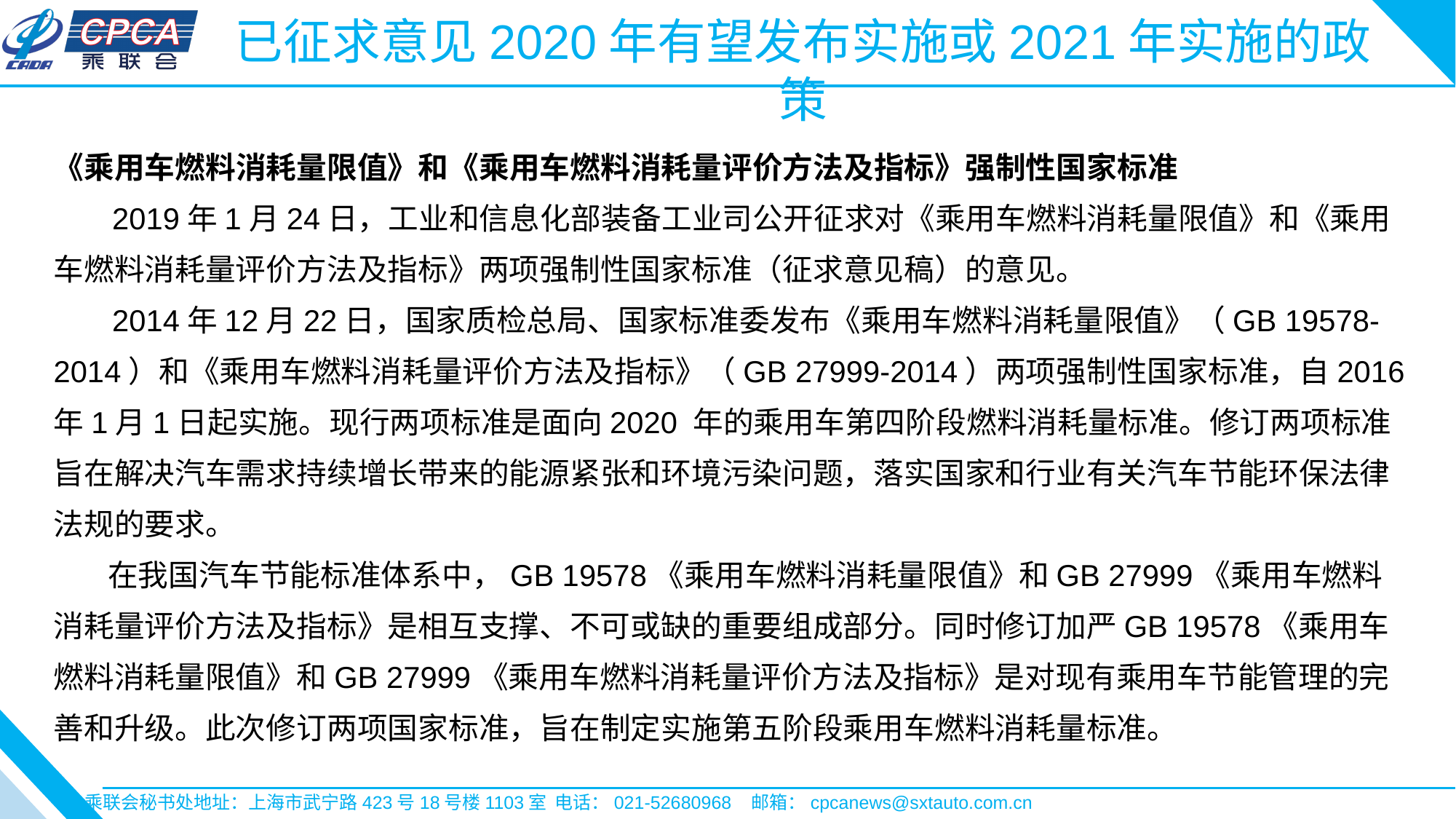

已征求意见2020年有望发布实施或2021年实施的政策
《乘用车燃料消耗量限值》和《乘用车燃料消耗量评价方法及指标》强制性国家标准
       2019年1月24日，工业和信息化部装备工业司公开征求对《乘用车燃料消耗量限值》和《乘用车燃料消耗量评价方法及指标》两项强制性国家标准（征求意见稿）的意见。
       2014年12月22日，国家质检总局、国家标准委发布《乘用车燃料消耗量限值》（GB 19578-2014）和《乘用车燃料消耗量评价方法及指标》（GB 27999-2014）两项强制性国家标准，自2016年1月1日起实施。现行两项标准是面向2020 年的乘用车第四阶段燃料消耗量标准。修订两项标准旨在解决汽车需求持续增长带来的能源紧张和环境污染问题，落实国家和行业有关汽车节能环保法律法规的要求。
       在我国汽车节能标准体系中，GB 19578《乘用车燃料消耗量限值》和GB 27999《乘用车燃料消耗量评价方法及指标》是相互支撑、不可或缺的重要组成部分。同时修订加严GB 19578《乘用车燃料消耗量限值》和GB 27999《乘用车燃料消耗量评价方法及指标》是对现有乘用车节能管理的完善和升级。此次修订两项国家标准，旨在制定实施第五阶段乘用车燃料消耗量标准。